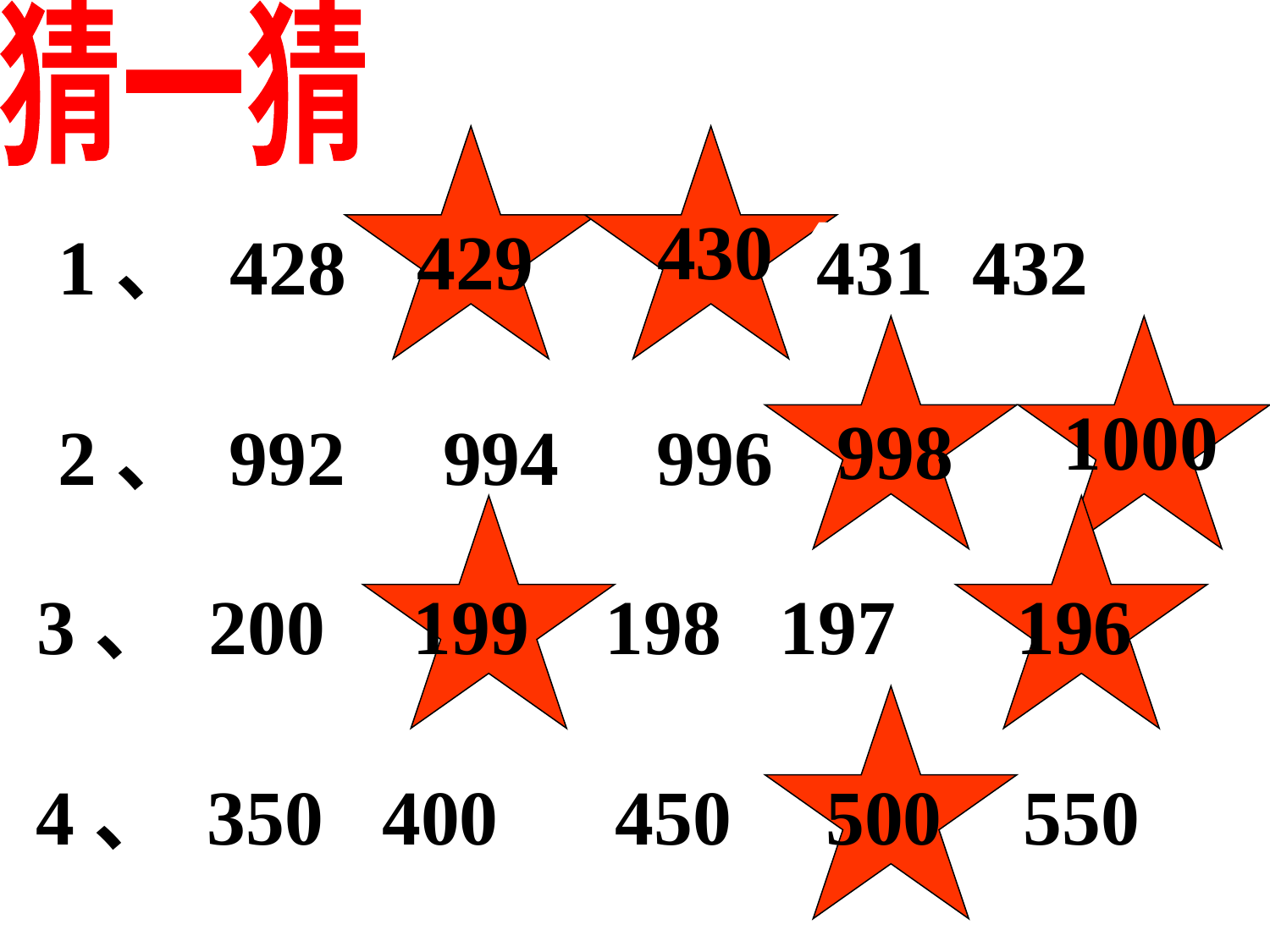

猜一猜

1、 428
431  432
 430
 429
1、 428
431  432

2、 992     994     996
1000
 998
2、 992     994     996

3、 200
 199
198   197
 196

4、 350   400      450               550
 500